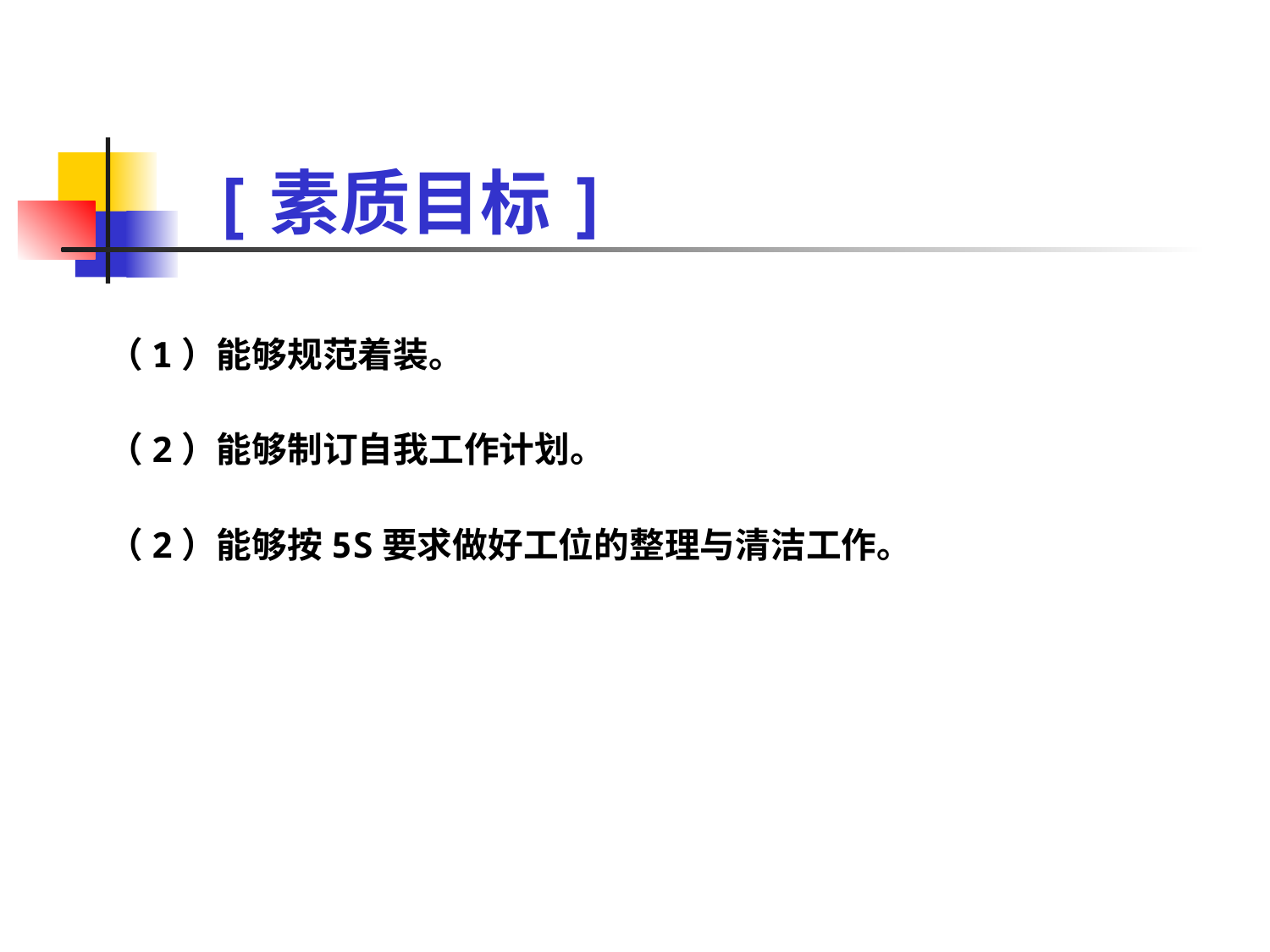

# [素质目标]
（1）能够规范着装。
（2）能够制订自我工作计划。
（2）能够按5S要求做好工位的整理与清洁工作。